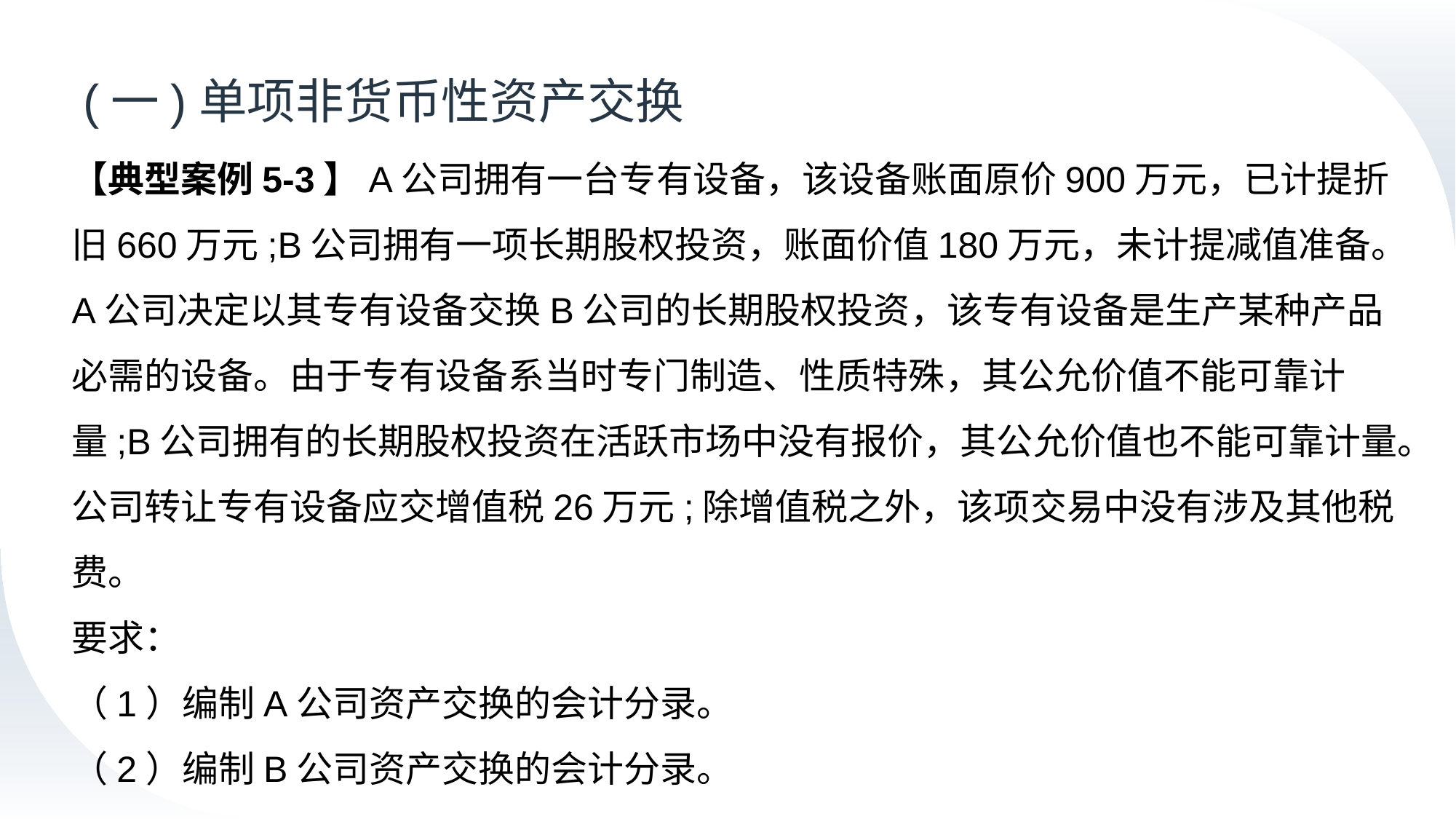

# (一)单项非货币性资产交换
【典型案例5-3】A公司拥有一台专有设备，该设备账面原价900万元，已计提折旧660万元;B公司拥有一项长期股权投资，账面价值180万元，未计提减值准备。A公司决定以其专有设备交换B公司的长期股权投资，该专有设备是生产某种产品必需的设备。由于专有设备系当时专门制造、性质特殊，其公允价值不能可靠计量;B公司拥有的长期股权投资在活跃市场中没有报价，其公允价值也不能可靠计量。公司转让专有设备应交增值税26万元;除增值税之外，该项交易中没有涉及其他税费。
要求：
（1）编制A公司资产交换的会计分录。
（2）编制B公司资产交换的会计分录。